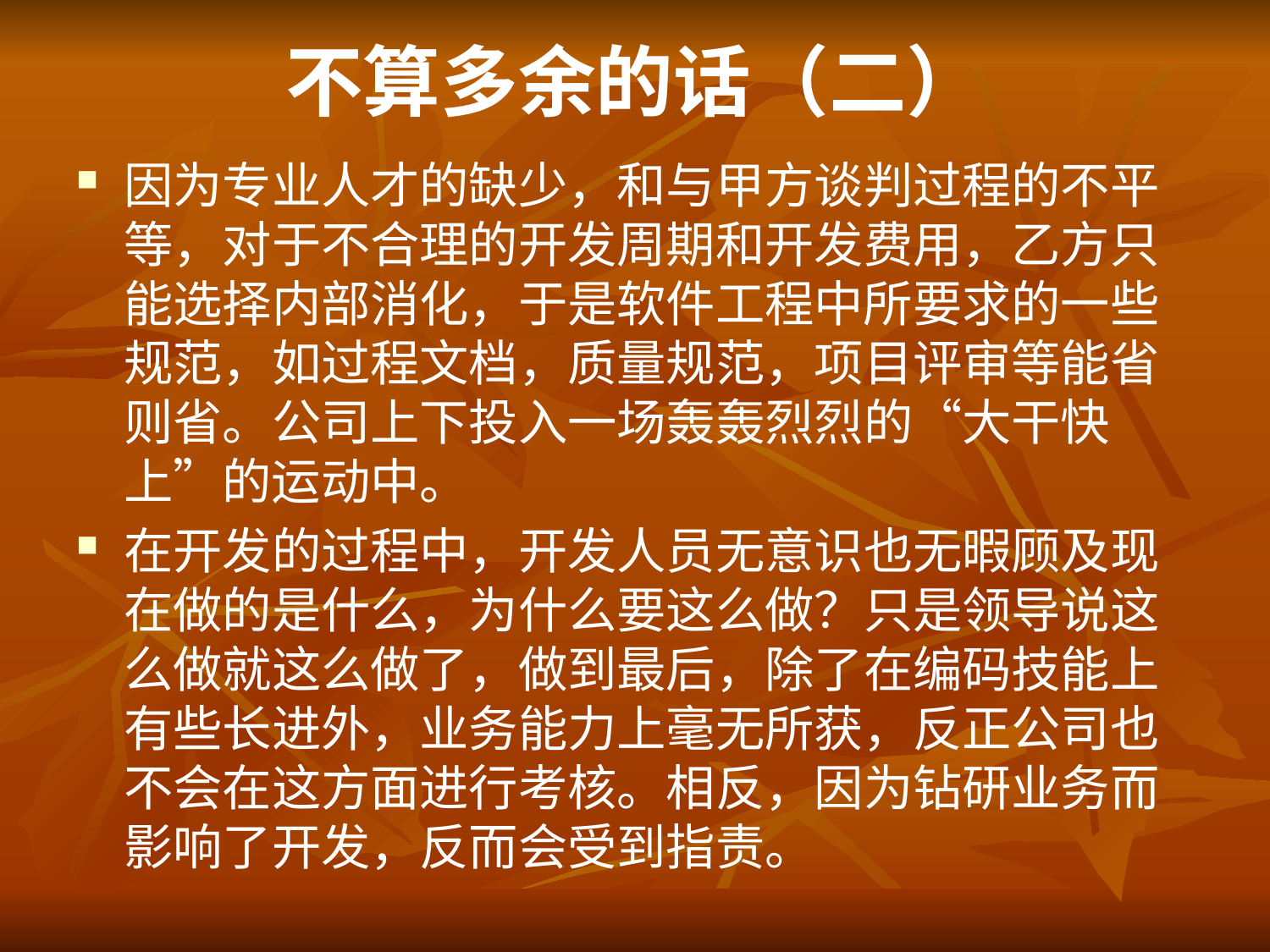

# 不算多余的话（二）
因为专业人才的缺少，和与甲方谈判过程的不平等，对于不合理的开发周期和开发费用，乙方只能选择内部消化，于是软件工程中所要求的一些规范，如过程文档，质量规范，项目评审等能省则省。公司上下投入一场轰轰烈烈的“大干快上”的运动中。
在开发的过程中，开发人员无意识也无暇顾及现在做的是什么，为什么要这么做？只是领导说这么做就这么做了，做到最后，除了在编码技能上有些长进外，业务能力上毫无所获，反正公司也不会在这方面进行考核。相反，因为钻研业务而影响了开发，反而会受到指责。